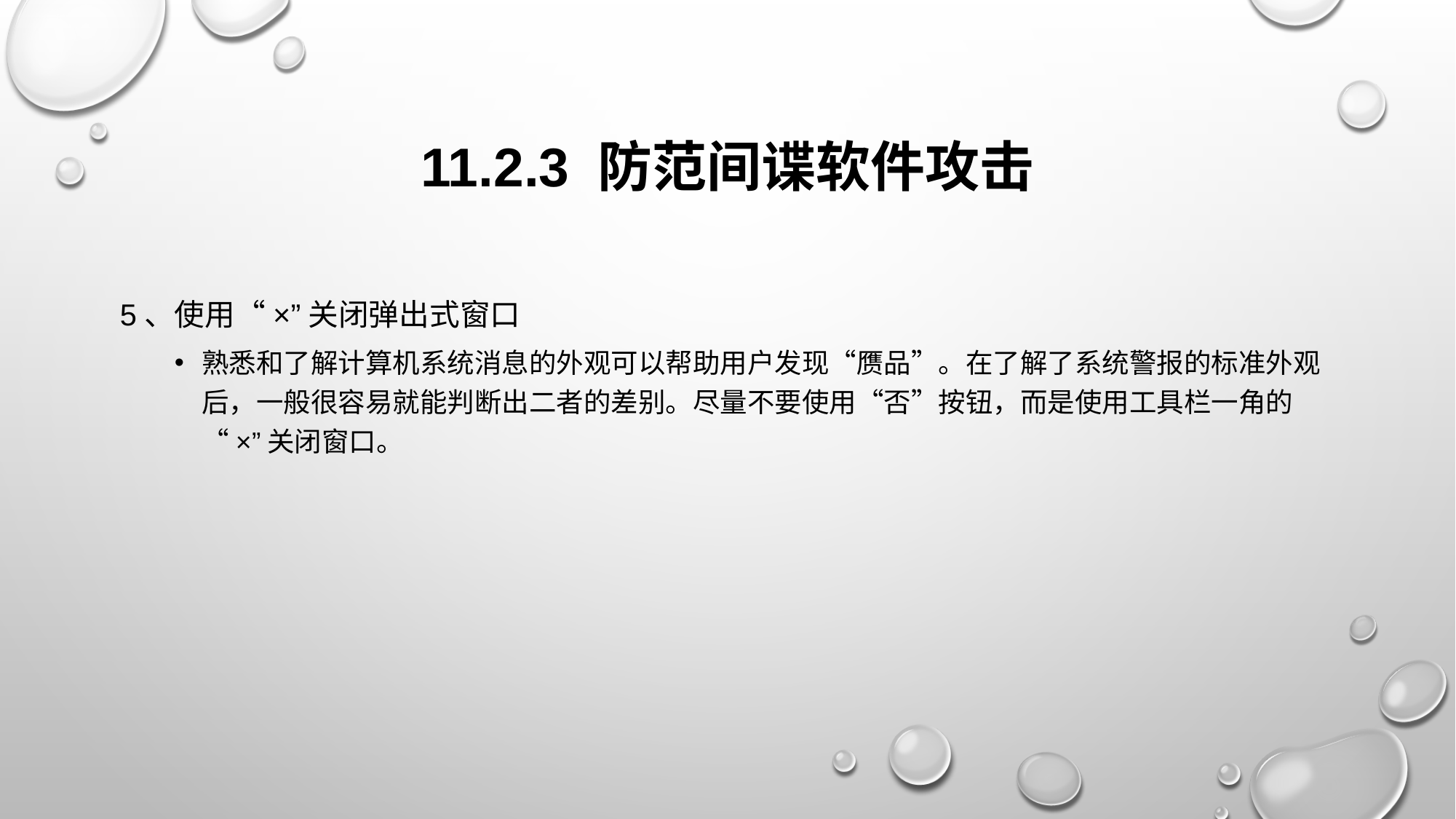

# 11.2.3 防范间谍软件攻击
5、使用“×”关闭弹出式窗口
熟悉和了解计算机系统消息的外观可以帮助用户发现“赝品”。在了解了系统警报的标准外观后，一般很容易就能判断出二者的差别。尽量不要使用“否”按钮，而是使用工具栏一角的“×”关闭窗口。